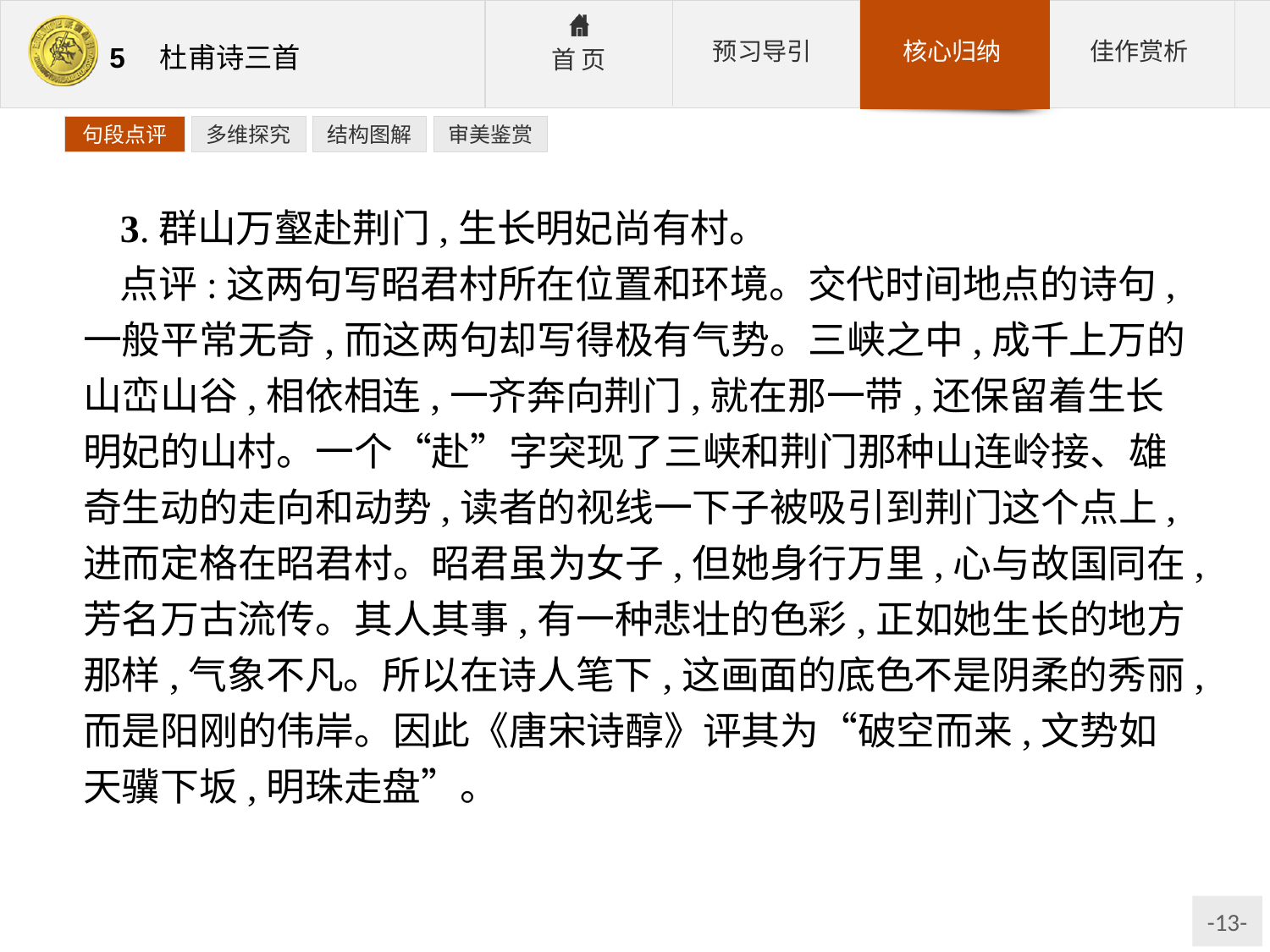

句段点评
多维探究
结构图解
审美鉴赏
3.群山万壑赴荆门,生长明妃尚有村。
点评:这两句写昭君村所在位置和环境。交代时间地点的诗句,一般平常无奇,而这两句却写得极有气势。三峡之中,成千上万的山峦山谷,相依相连,一齐奔向荆门,就在那一带,还保留着生长明妃的山村。一个“赴”字突现了三峡和荆门那种山连岭接、雄奇生动的走向和动势,读者的视线一下子被吸引到荆门这个点上,进而定格在昭君村。昭君虽为女子,但她身行万里,心与故国同在,芳名万古流传。其人其事,有一种悲壮的色彩,正如她生长的地方那样,气象不凡。所以在诗人笔下,这画面的底色不是阴柔的秀丽,而是阳刚的伟岸。因此《唐宋诗醇》评其为“破空而来,文势如天骥下坂,明珠走盘”。